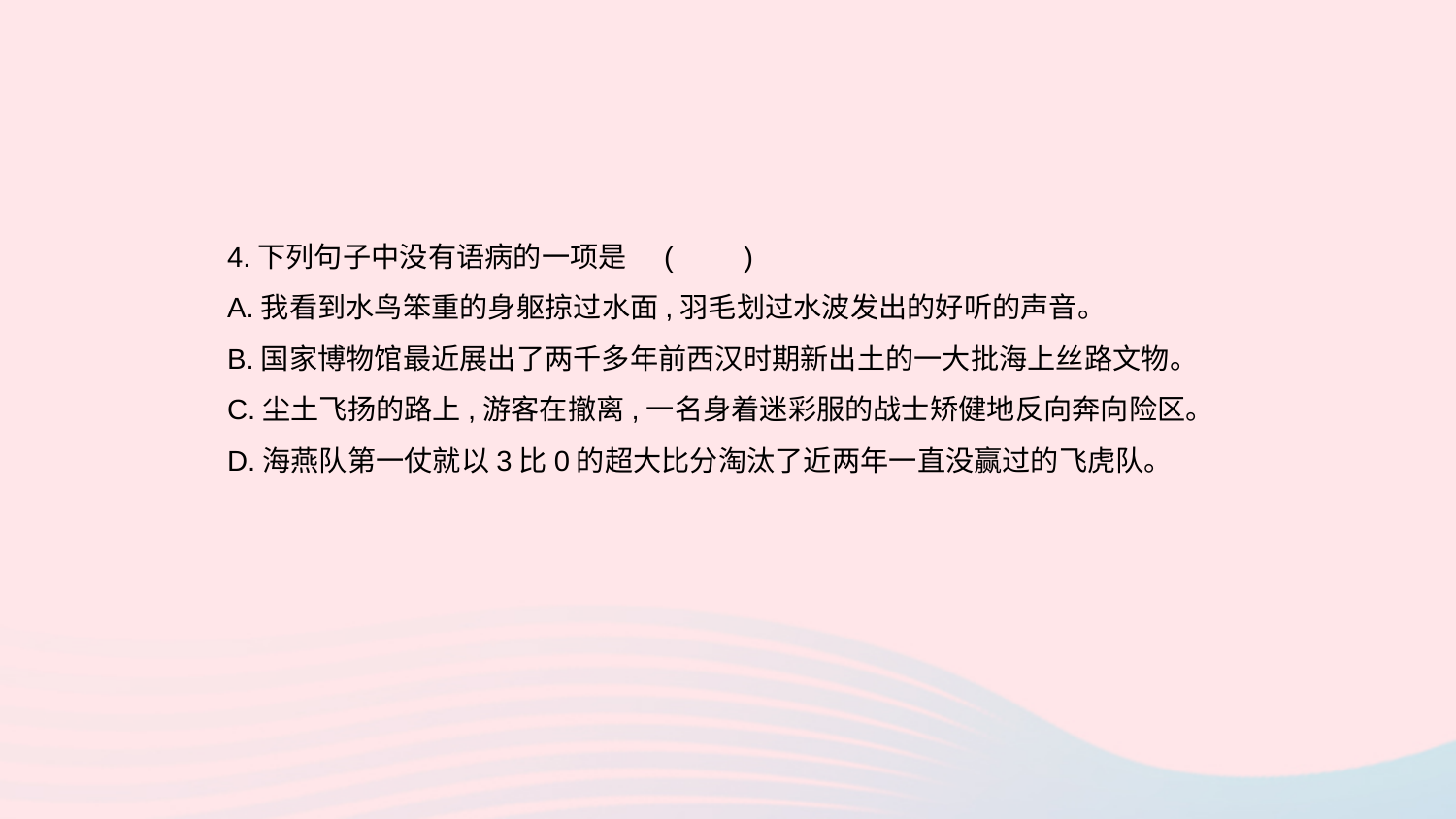

4.下列句子中没有语病的一项是	(　　)
A.我看到水鸟笨重的身躯掠过水面,羽毛划过水波发出的好听的声音。
B.国家博物馆最近展出了两千多年前西汉时期新出土的一大批海上丝路文物。
C.尘土飞扬的路上,游客在撤离,一名身着迷彩服的战士矫健地反向奔向险区。
D.海燕队第一仗就以3比0的超大比分淘汰了近两年一直没赢过的飞虎队。